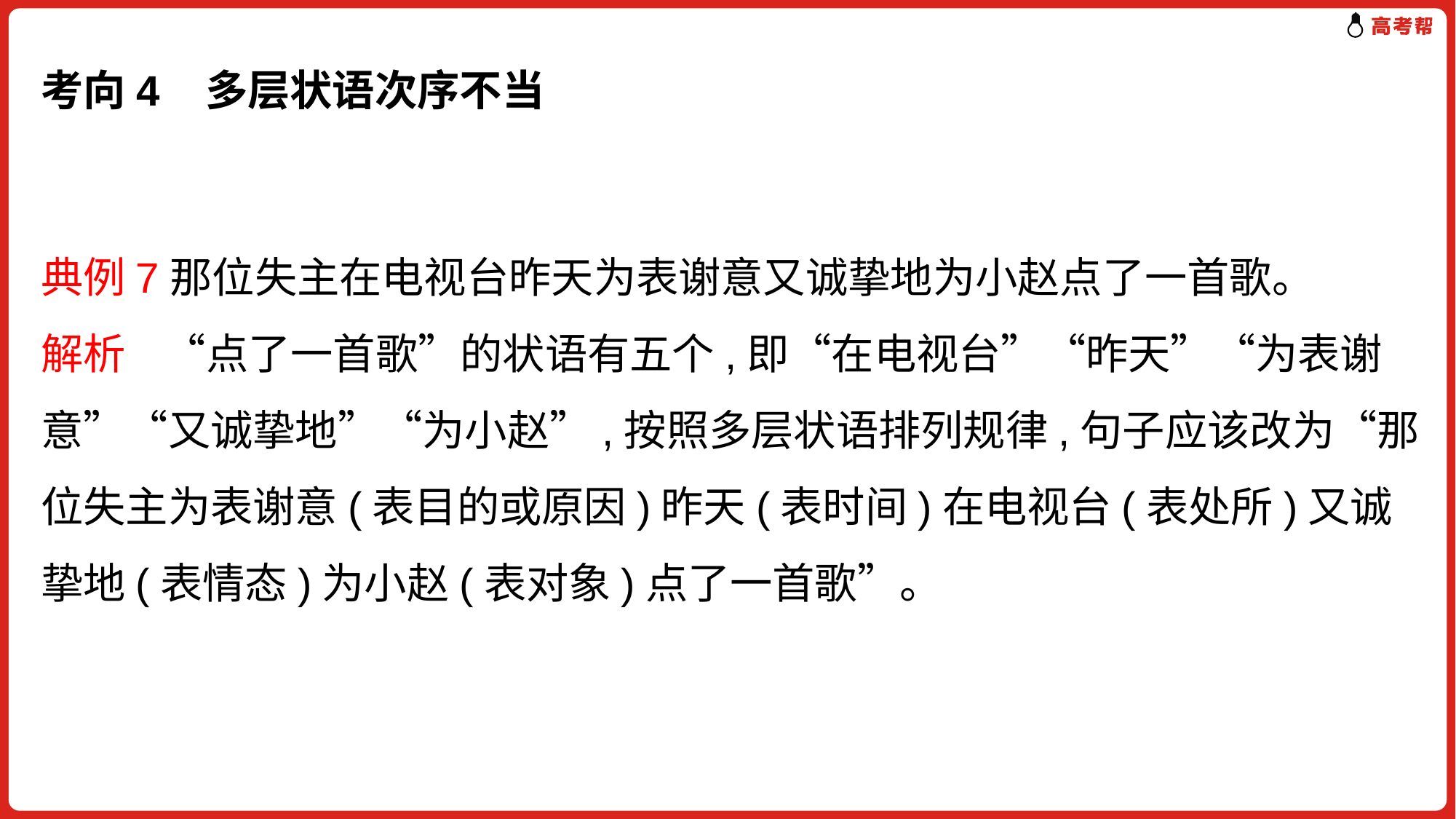

# 考向4   多层状语次序不当
典例7那位失主在电视台昨天为表谢意又诚挚地为小赵点了一首歌。
解析    “点了一首歌”的状语有五个,即“在电视台”“昨天”“为表谢意”“又诚挚地”“为小赵”,按照多层状语排列规律,句子应该改为“那位失主为表谢意(表目的或原因)昨天(表时间)在电视台(表处所)又诚挚地(表情态)为小赵(表对象)点了一首歌”。